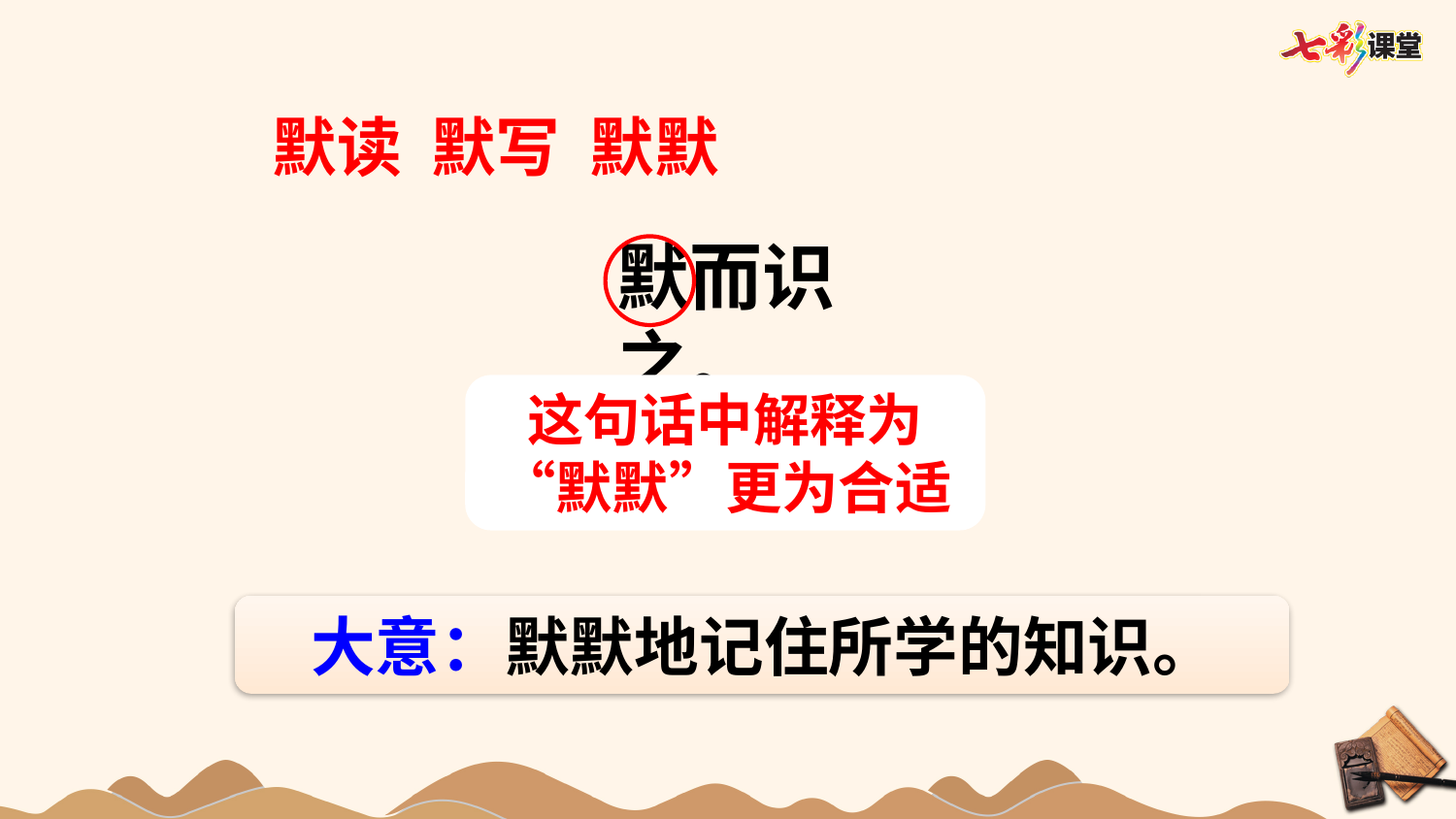

默读  默写  默默
默而识之。

这句话中解释为“默默”更为合适
   大意：默默地记住所学的知识。